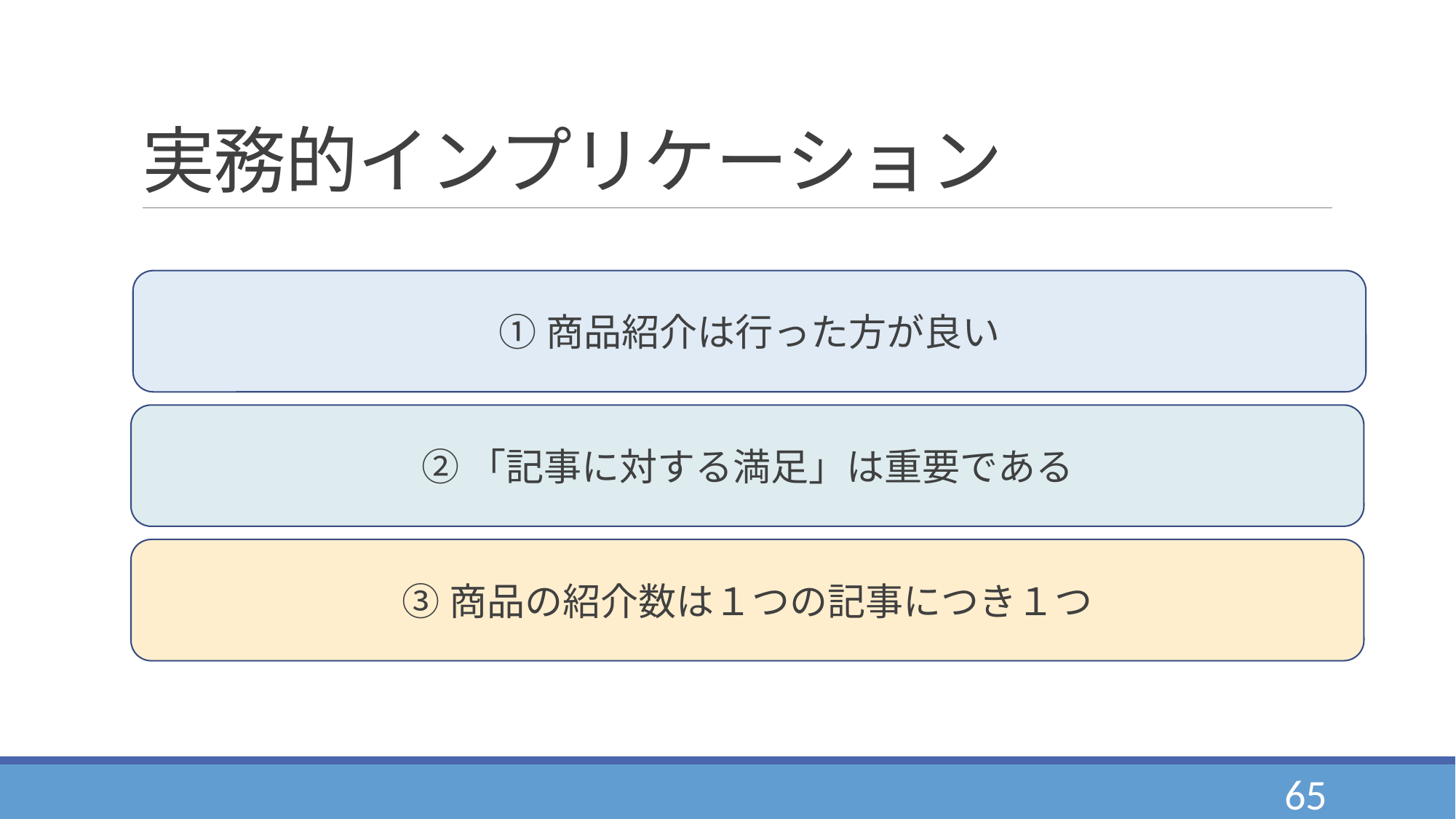

# 実務的インプリケーション
①商品紹介は行った方が良い
②「記事に対する満足」は重要である
③商品の紹介数は１つの記事につき１つ
65